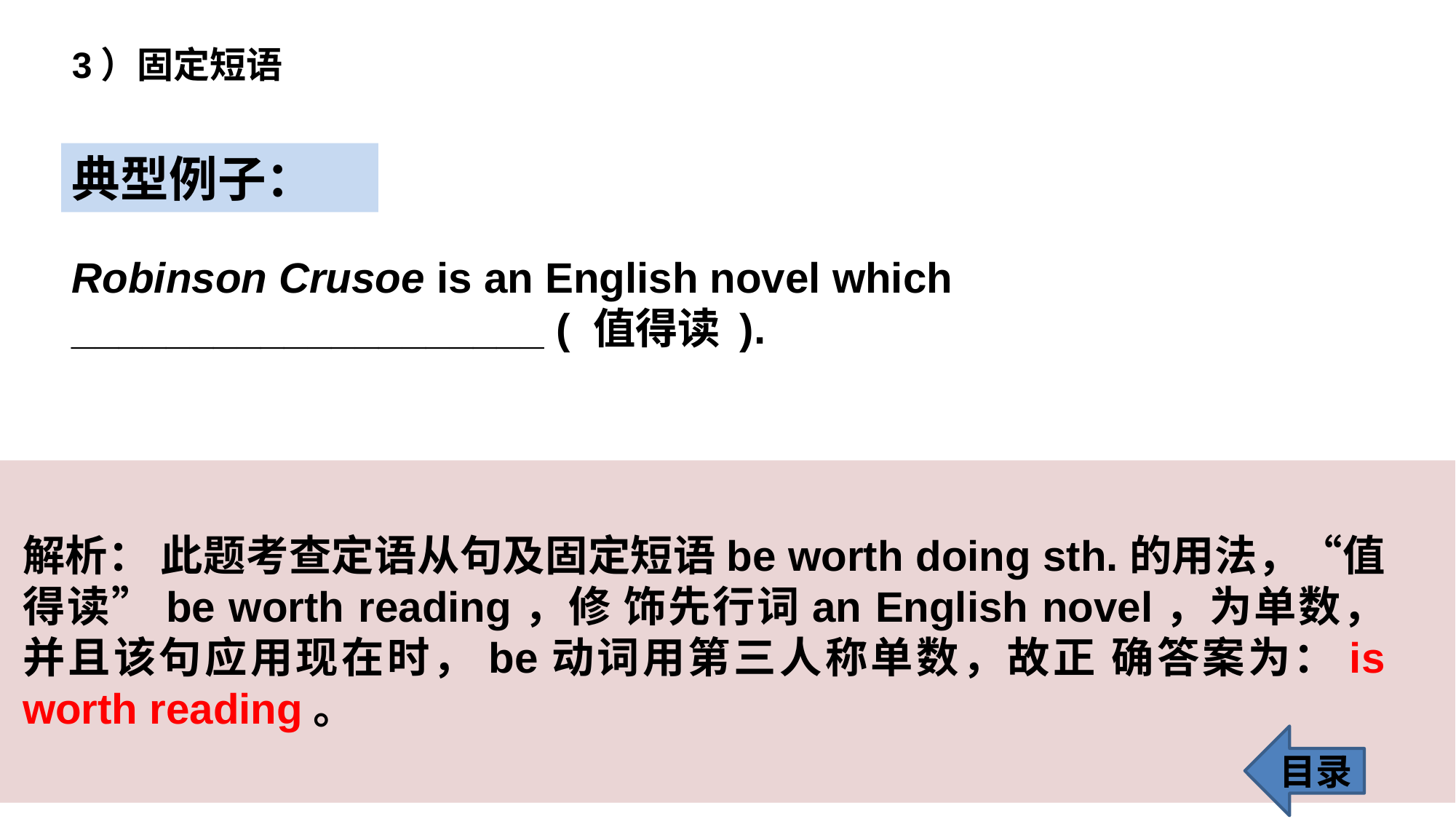

3）固定短语
典型例子：
Robinson Crusoe is an English novel which ____________________ ( 值得读 ).

解析： 此题考查定语从句及固定短语be worth doing sth.的用法，“值得读”be worth reading，修 饰先行词an English novel，为单数，并且该句应用现在时，be动词用第三人称单数，故正 确答案为：is worth reading。
目录
18